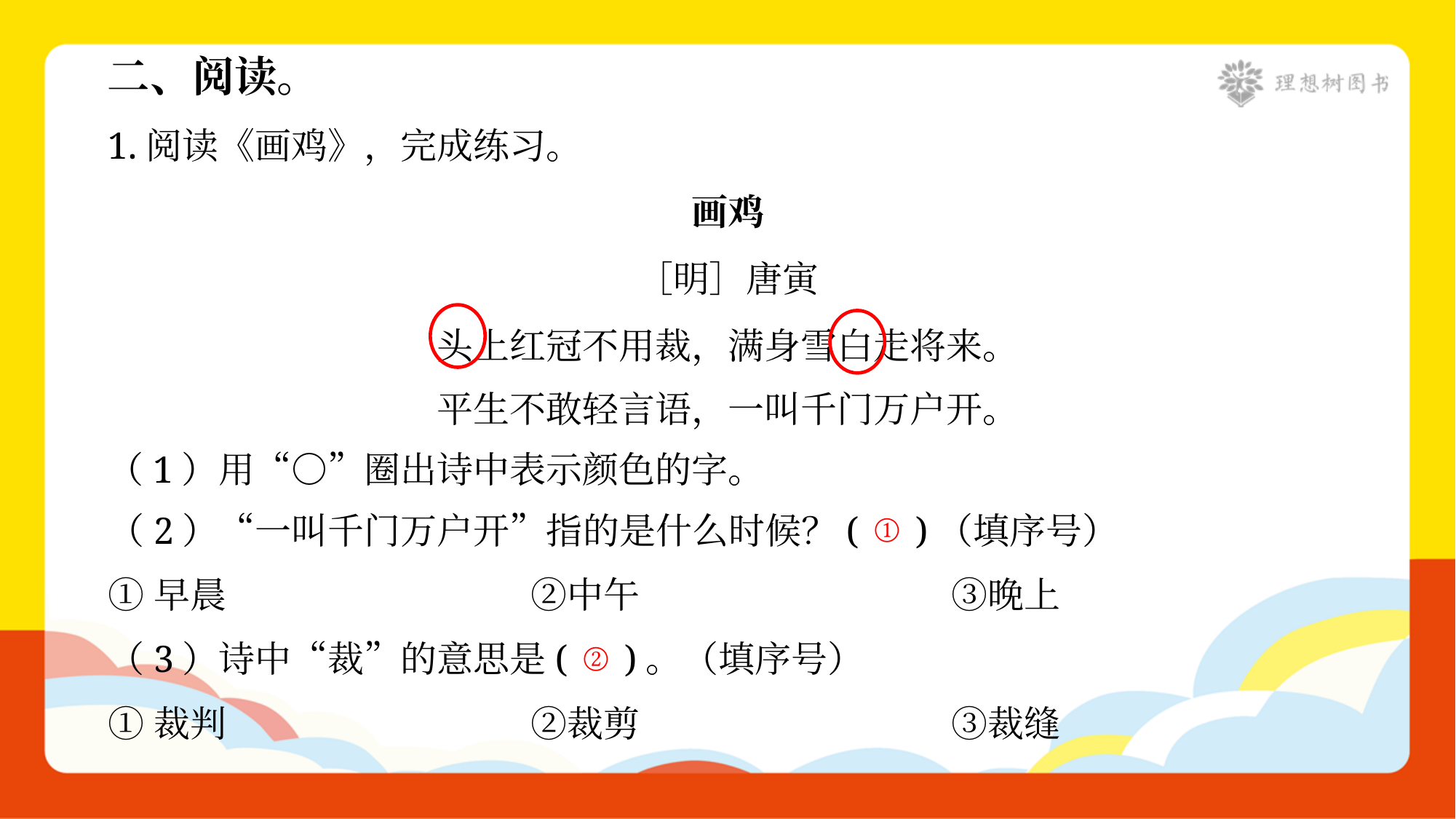

二、阅读。
1.阅读《画鸡》，完成练习。
画鸡
［明］唐寅
头上红冠不用裁，满身雪白走将来。
平生不敢轻言语，一叫千门万户开。

（1）用“○”圈出诗中表示颜色的字。
①
（2）“一叫千门万户开”指的是什么时候？(      )（填序号）
①早晨	②中午	③晚上
②
（3）诗中“裁”的意思是(      )。（填序号）
①裁判	②裁剪	③裁缝